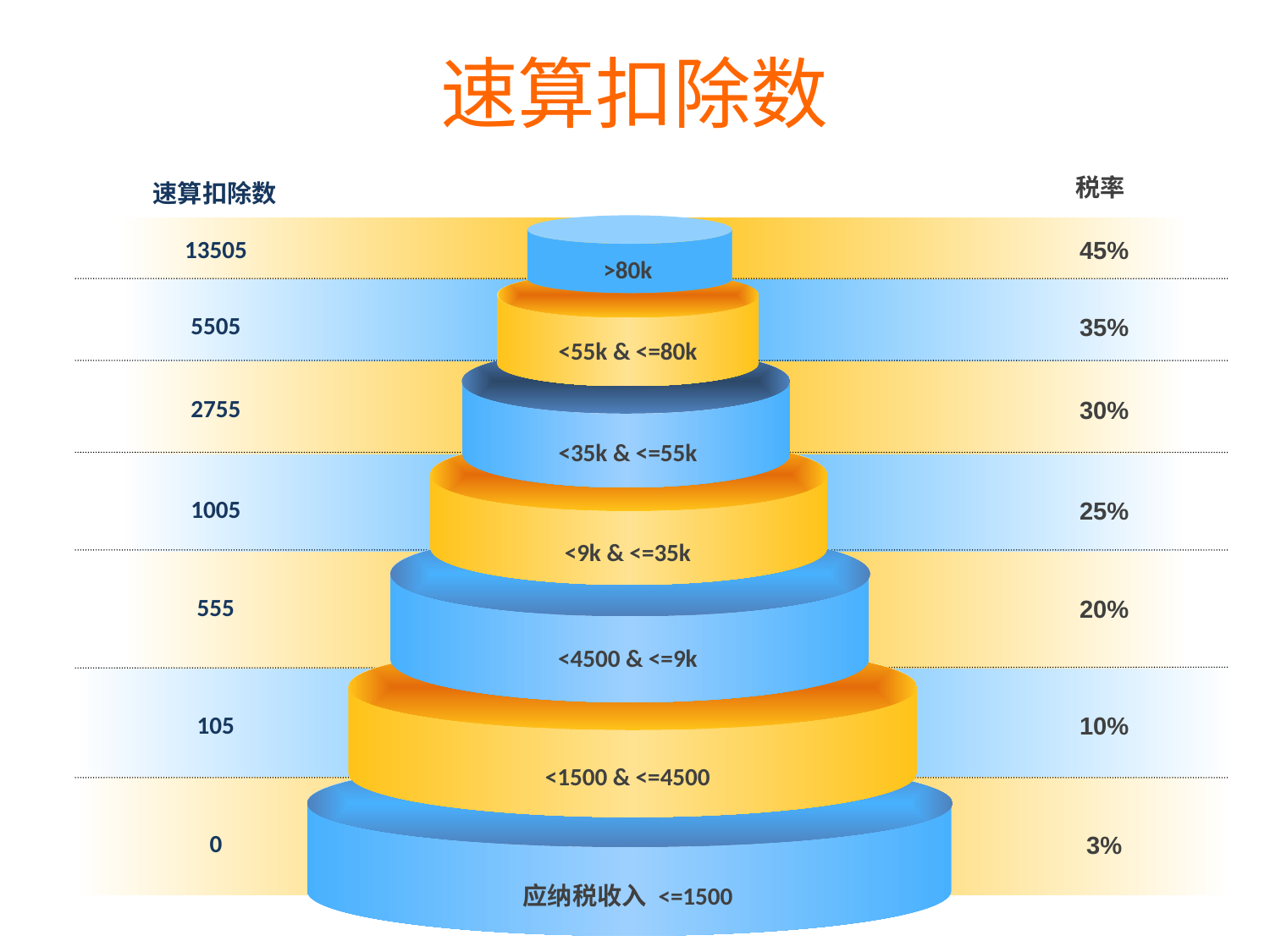

速算扣除数
税率
速算扣除数

13505
45%
>80k

5505
35%
<55k & <=80k

2755
30%
<35k & <=55k

1005
25%

<9k & <=35k

555
20%
<4500 & <=9k

105
10%
<1500 & <=4500

0
3%
应纳税收入 <=1500